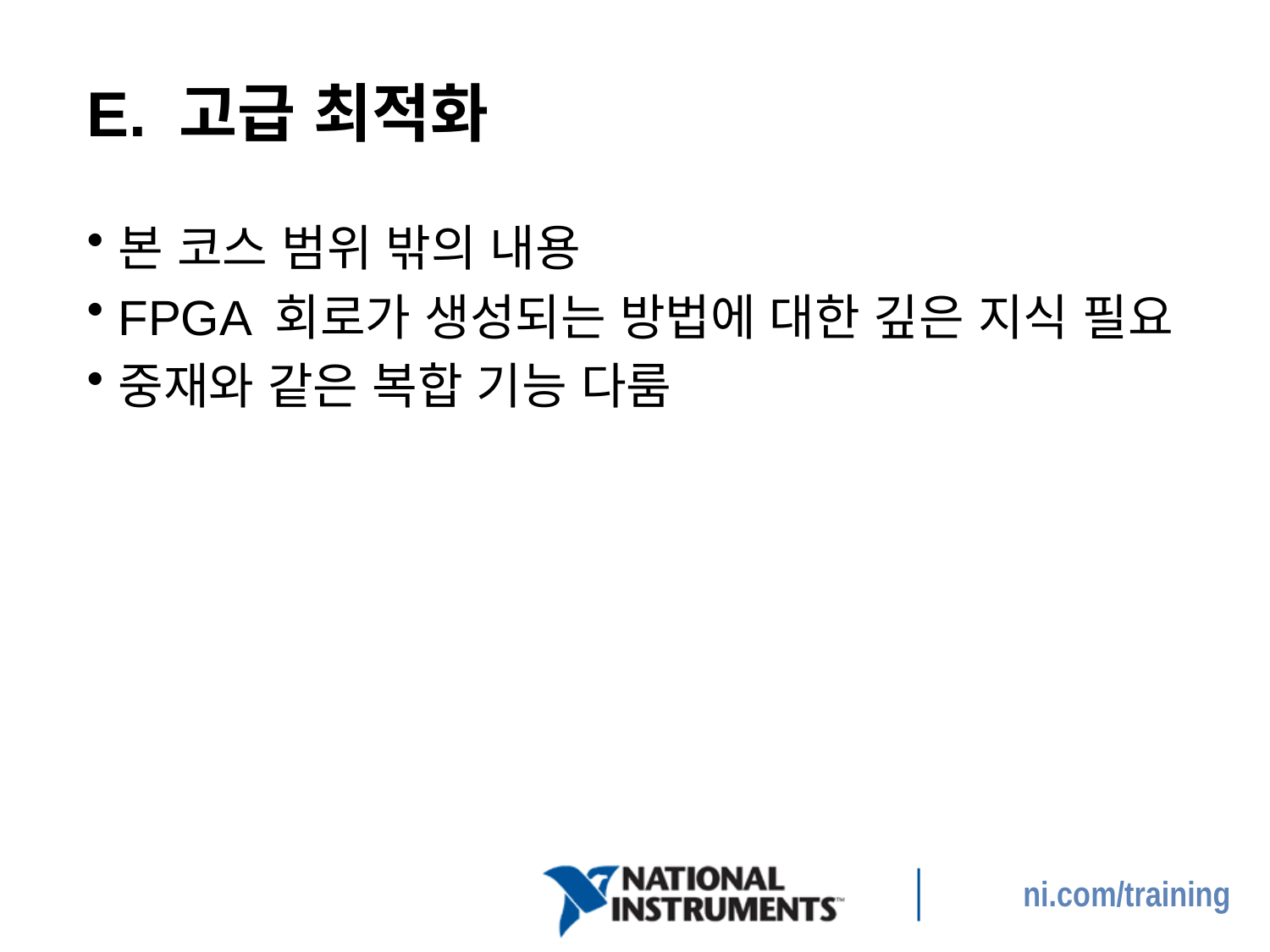

# E. 고급 최적화
본 코스 범위 밖의 내용
FPGA 회로가 생성되는 방법에 대한 깊은 지식 필요
중재와 같은 복합 기능 다룸